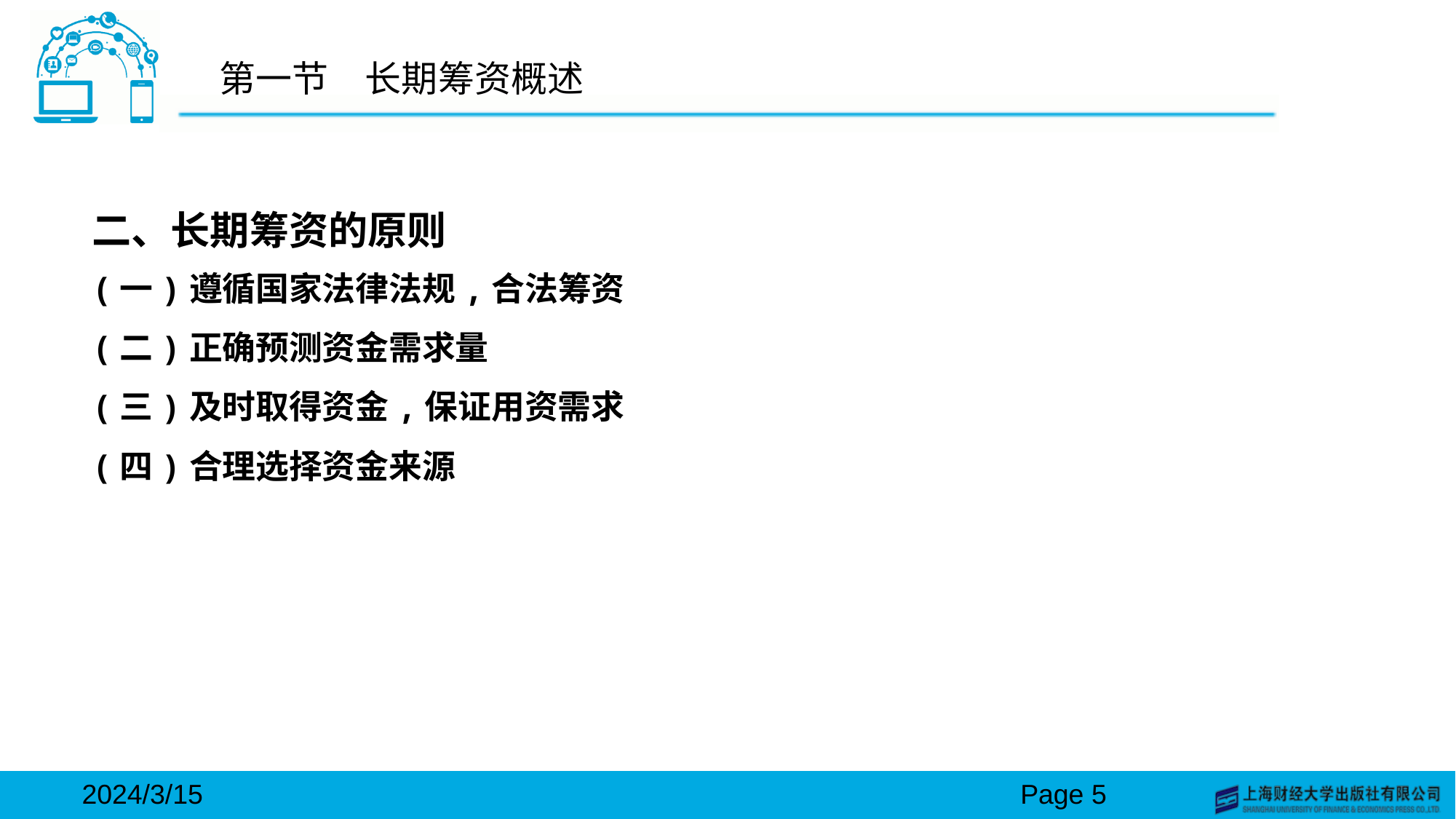

# 第一节　长期筹资概述
二、长期筹资的原则
(一)遵循国家法律法规,合法筹资
(二)正确预测资金需求量
(三)及时取得资金,保证用资需求
(四)合理选择资金来源
2024/3/15
Page 5